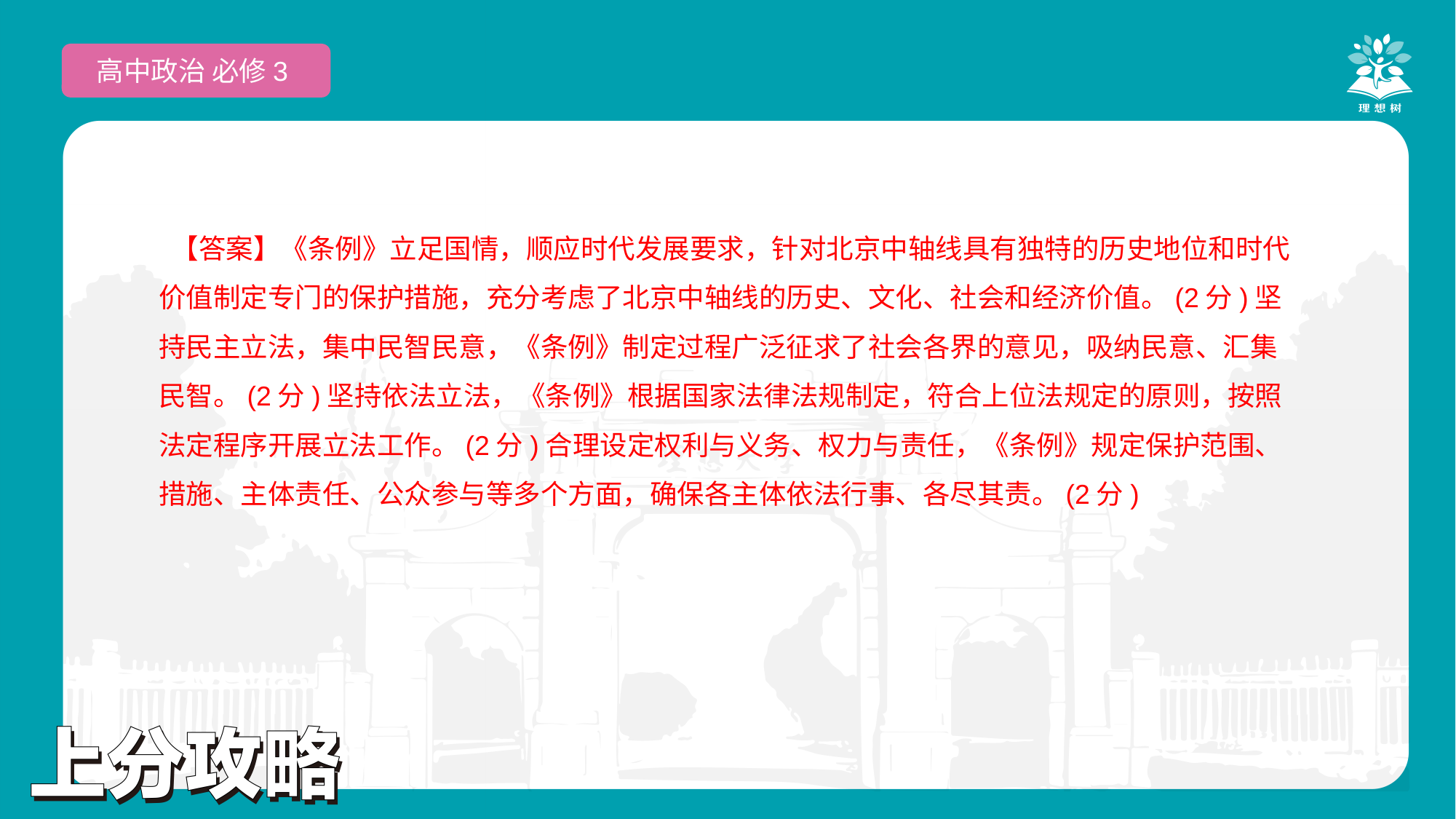

高中政治 必修3
 【答案】《条例》立足国情，顺应时代发展要求，针对北京中轴线具有独特的历史地位和时代价值制定专门的保护措施，充分考虑了北京中轴线的历史、文化、社会和经济价值。(2分)坚持民主立法，集中民智民意，《条例》制定过程广泛征求了社会各界的意见，吸纳民意、汇集民智。(2分)坚持依法立法，《条例》根据国家法律法规制定，符合上位法规定的原则，按照法定程序开展立法工作。(2分)合理设定权利与义务、权力与责任，《条例》规定保护范围、措施、主体责任、公众参与等多个方面，确保各主体依法行事、各尽其责。(2分)